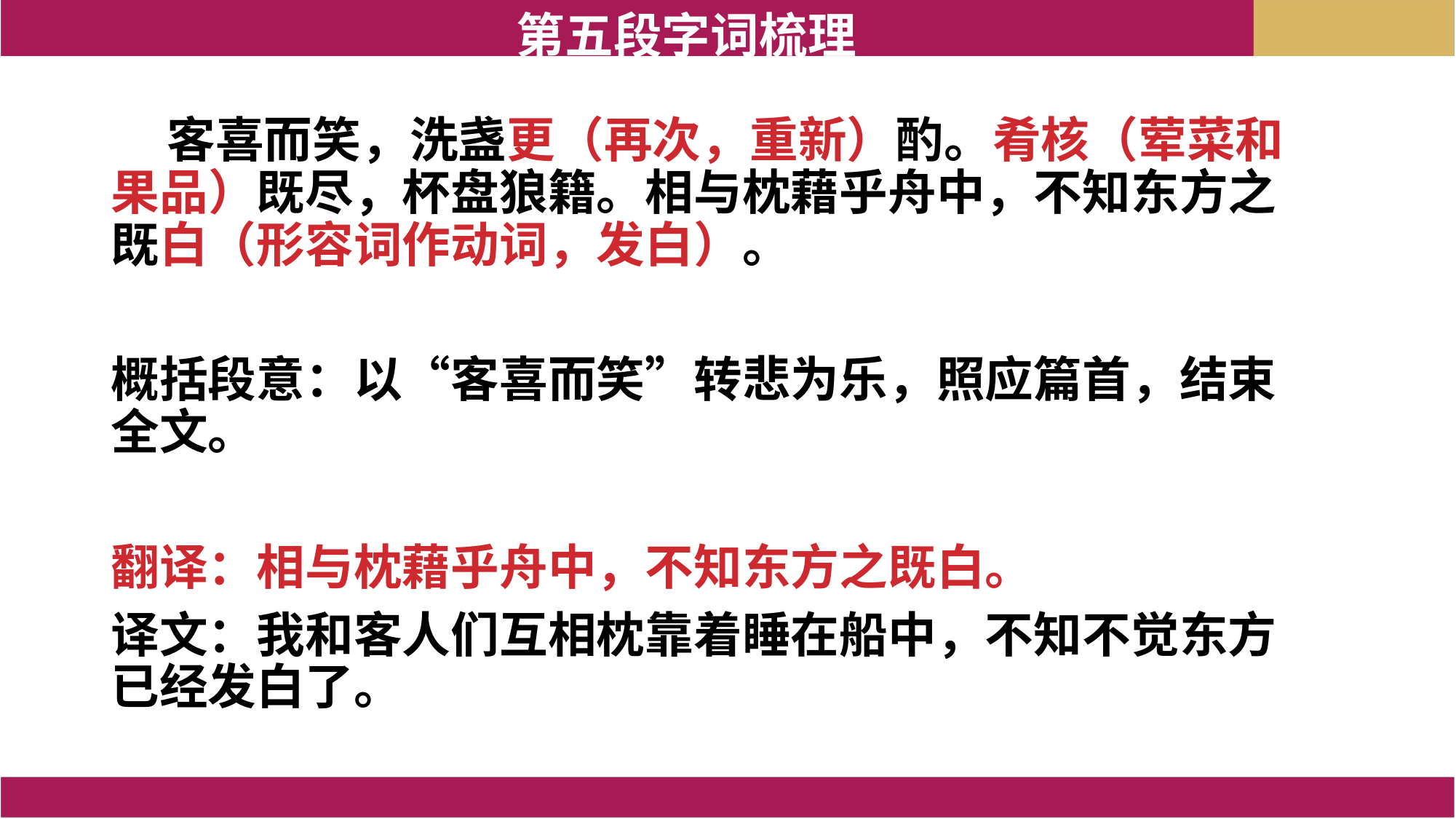

第五段字词梳理
    客喜而笑，洗盏更（再次，重新）酌。肴核（荤菜和果品）既尽，杯盘狼籍。相与枕藉乎舟中，不知东方之既白（形容词作动词，发白）。

概括段意：以“客喜而笑”转悲为乐，照应篇首，结束全文。

翻译：相与枕藉乎舟中，不知东方之既白。
译文：我和客人们互相枕靠着睡在船中，不知不觉东方已经发白了。